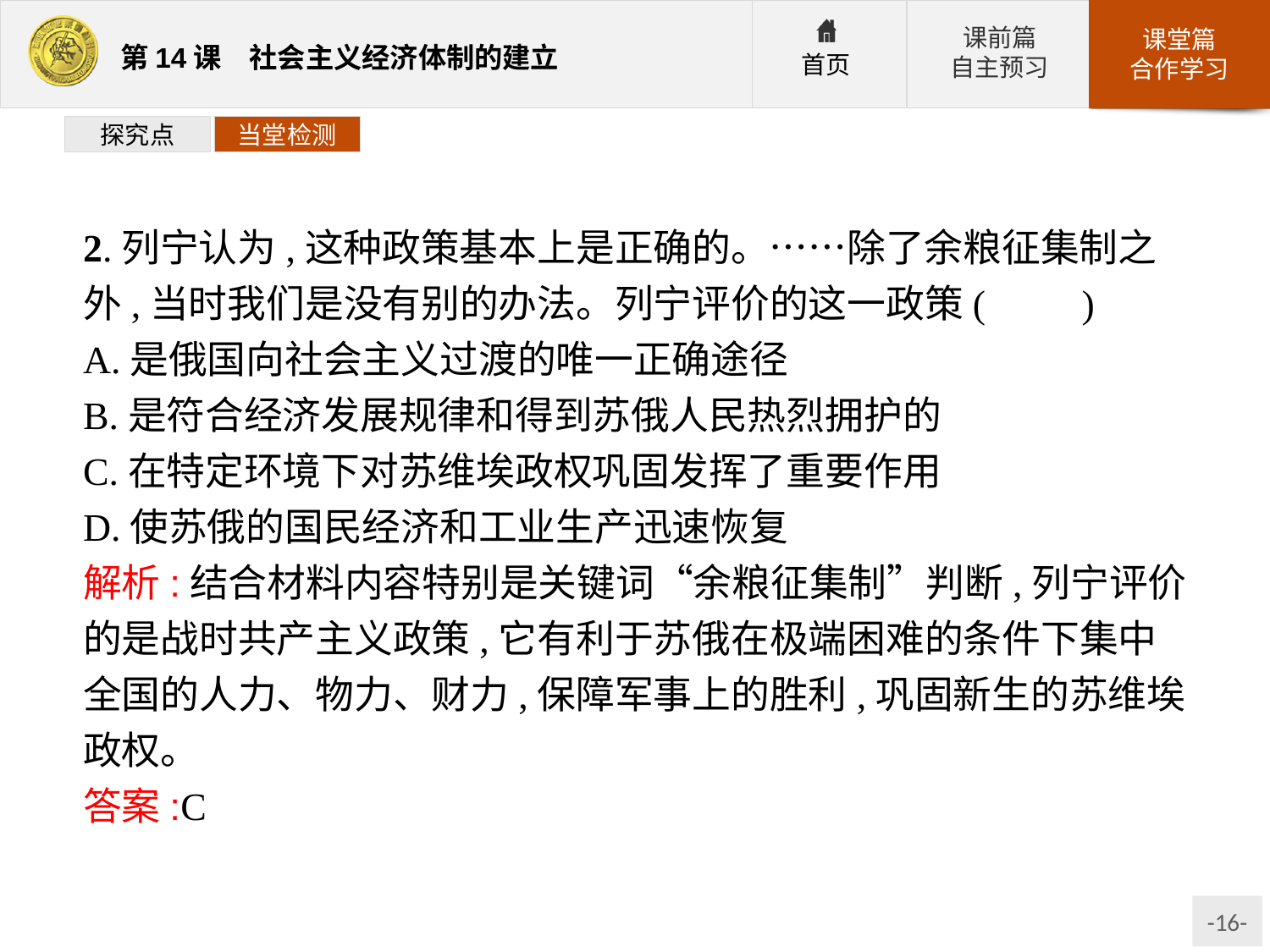

探究点
当堂检测
2.列宁认为,这种政策基本上是正确的。……除了余粮征集制之外,当时我们是没有别的办法。列宁评价的这一政策(　　)
A.是俄国向社会主义过渡的唯一正确途径
B.是符合经济发展规律和得到苏俄人民热烈拥护的
C.在特定环境下对苏维埃政权巩固发挥了重要作用
D.使苏俄的国民经济和工业生产迅速恢复
解析:结合材料内容特别是关键词“余粮征集制”判断,列宁评价的是战时共产主义政策,它有利于苏俄在极端困难的条件下集中全国的人力、物力、财力,保障军事上的胜利,巩固新生的苏维埃政权。
答案:C